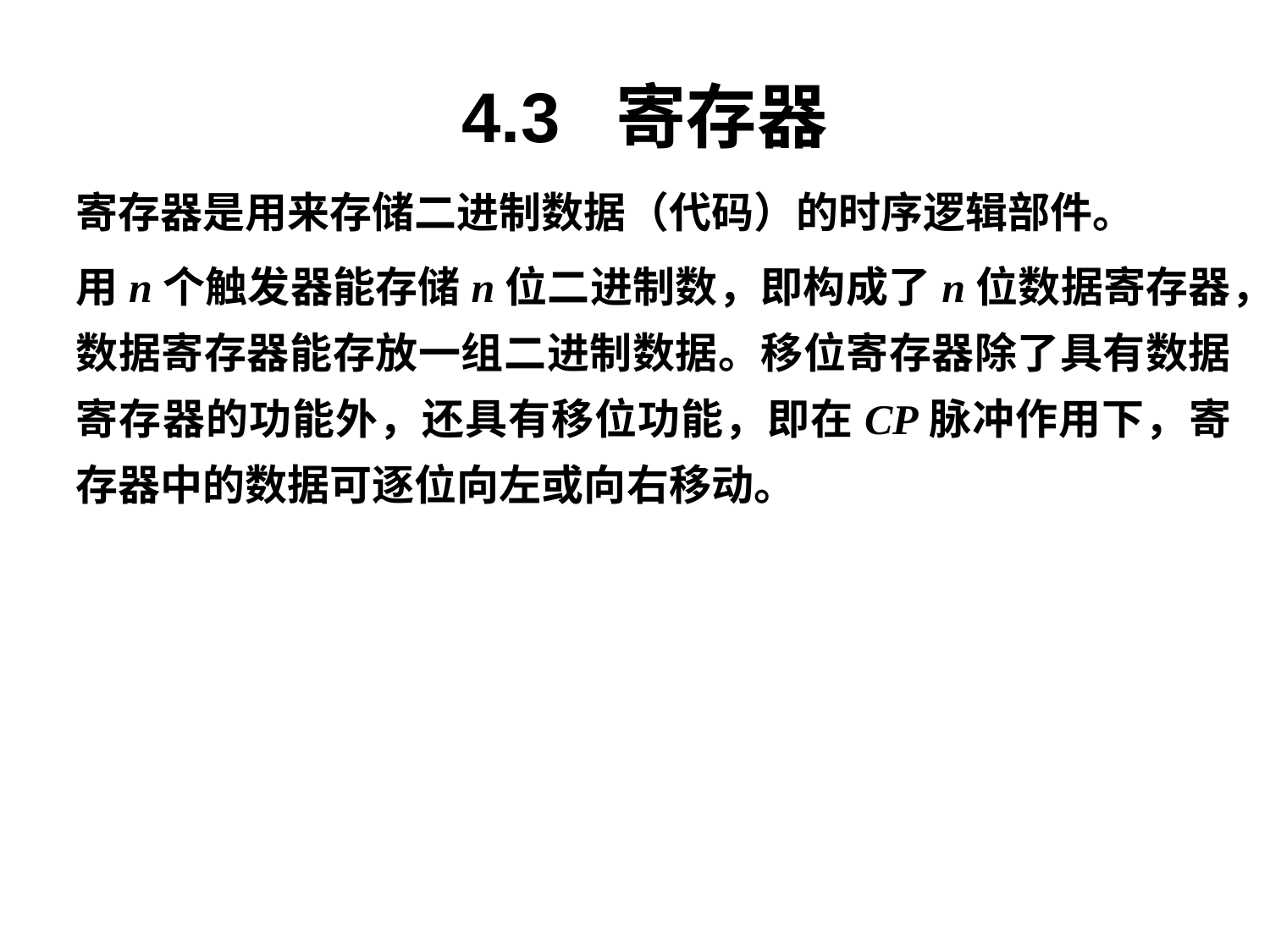

4.3  寄存器
寄存器是用来存储二进制数据（代码）的时序逻辑部件。
用n个触发器能存储n位二进制数，即构成了n位数据寄存器，数据寄存器能存放一组二进制数据。移位寄存器除了具有数据寄存器的功能外，还具有移位功能，即在CP脉冲作用下，寄存器中的数据可逐位向左或向右移动。